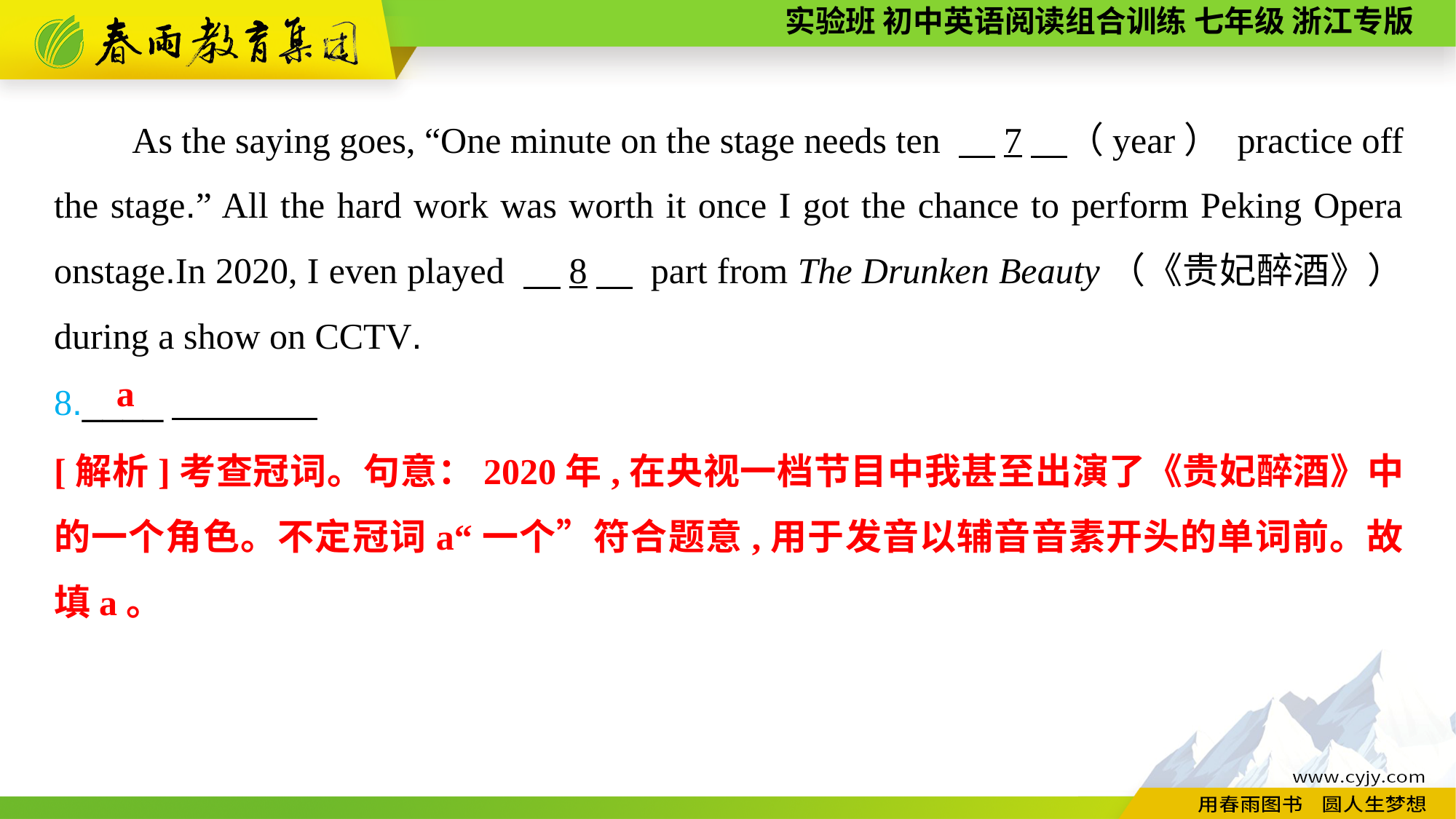

As the saying goes, “One minute on the stage needs ten 　7　（year） practice off the stage.” All the hard work was worth it once I got the chance to perform Peking Opera onstage.In 2020, I even played 　8　 part from The Drunken Beauty（《贵妃醉酒》） during a show on CCTV.
8.____
a
[解析]考查冠词。句意：2020年,在央视一档节目中我甚至出演了《贵妃醉酒》中的一个角色。不定冠词a“一个”符合题意,用于发音以辅音音素开头的单词前。故填a。